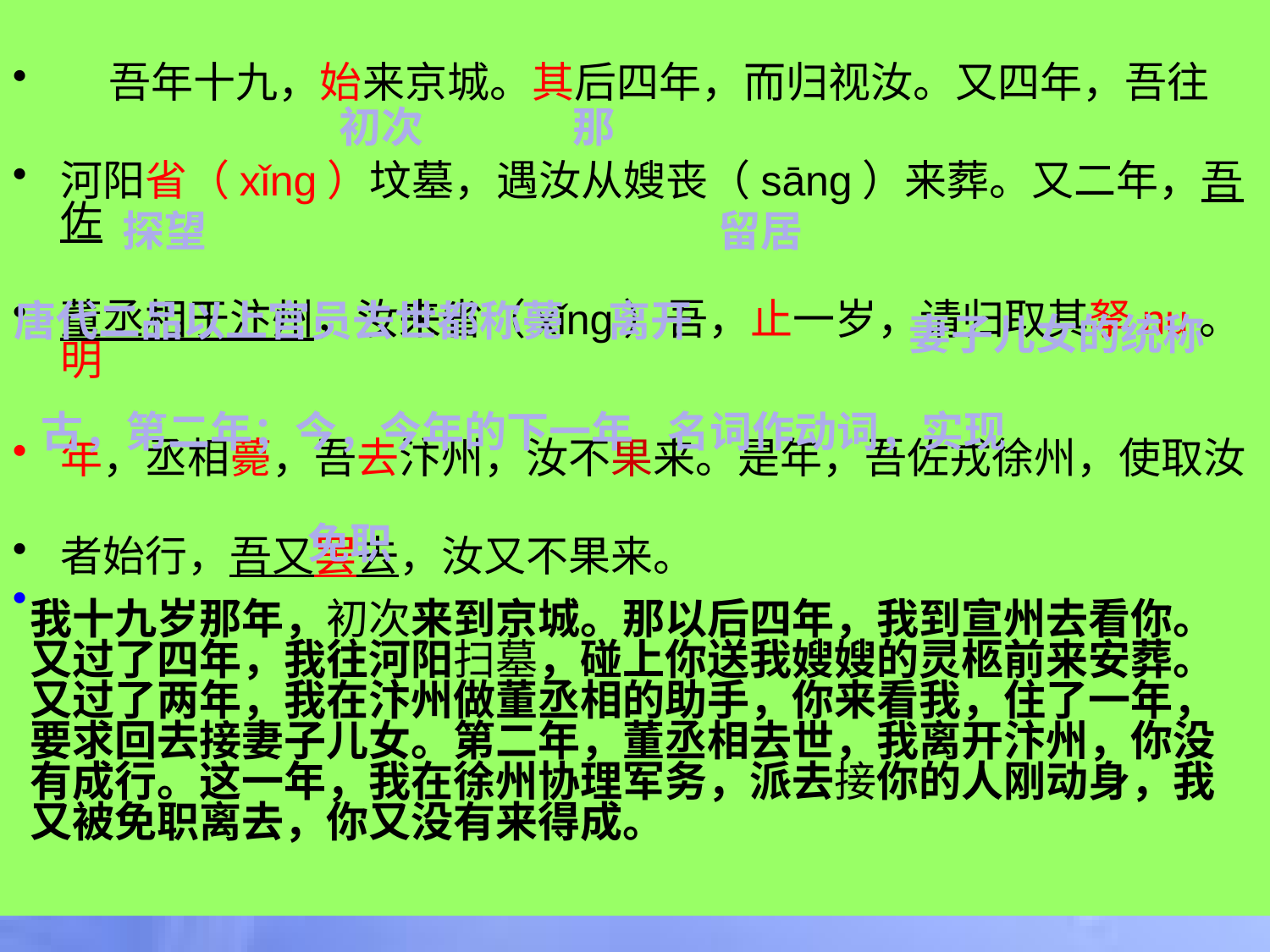

吾年十九，始来京城。其后四年，而归视汝。又四年，吾往

河阳省（xǐng）坟墓，遇汝从嫂丧（sāng）来葬。又二年，吾佐

董丞相于汴州，汝来省（xǐng）吾，止一岁，请归取其孥nu。明

年，丞相薨，吾去汴州，汝不果来。是年，吾佐戎徐州，使取汝

者始行，吾又罢去，汝又不果来。

#
初次
那
探望
留居
唐代二品以上官员去世都称薨
离开
妻子儿女的统称
古，第二年；今，今年的下一年
名词作动词，实现
免职
我十九岁那年，初次来到京城。那以后四年，我到宣州去看你。又过了四年，我往河阳扫墓，碰上你送我嫂嫂的灵柩前来安葬。又过了两年，我在汴州做董丞相的助手，你来看我，住了一年，要求回去接妻子儿女。第二年，董丞相去世，我离开汴州，你没有成行。这一年，我在徐州协理军务，派去接你的人刚动身，我又被免职离去，你又没有来得成。